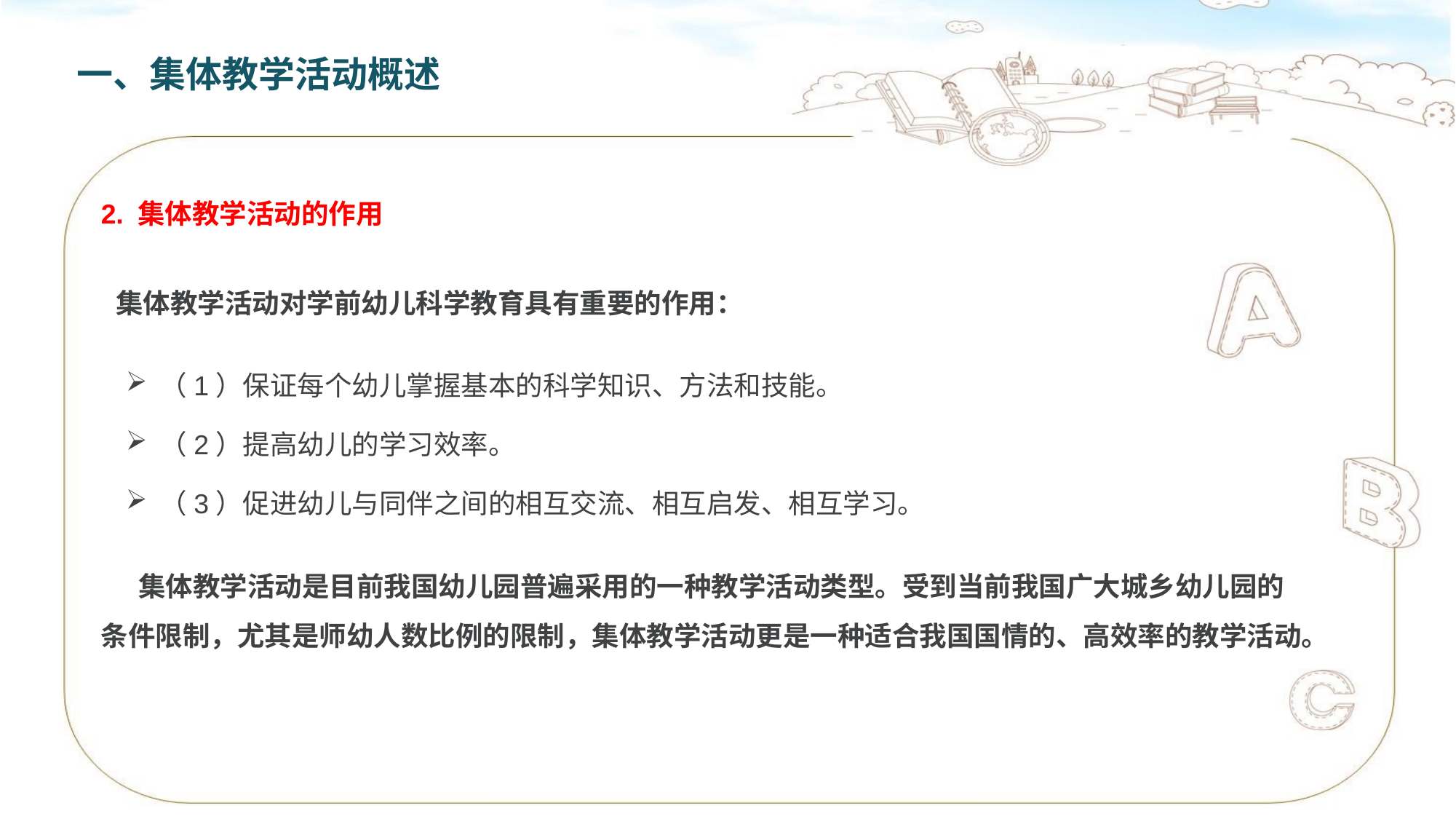

一、集体教学活动概述
2. 集体教学活动的作用
集体教学活动对学前幼儿科学教育具有重要的作用：
（1）保证每个幼儿掌握基本的科学知识、方法和技能。
（2）提高幼儿的学习效率。
（3）促进幼儿与同伴之间的相互交流、相互启发、相互学习。
1. 味觉
2. 嗅觉
     集体教学活动是目前我国幼儿园普遍采用的一种教学活动类型。受到当前我国广大城乡幼儿园的条件限制，尤其是师幼人数比例的限制，集体教学活动更是一种适合我国国情的、高效率的教学活动。